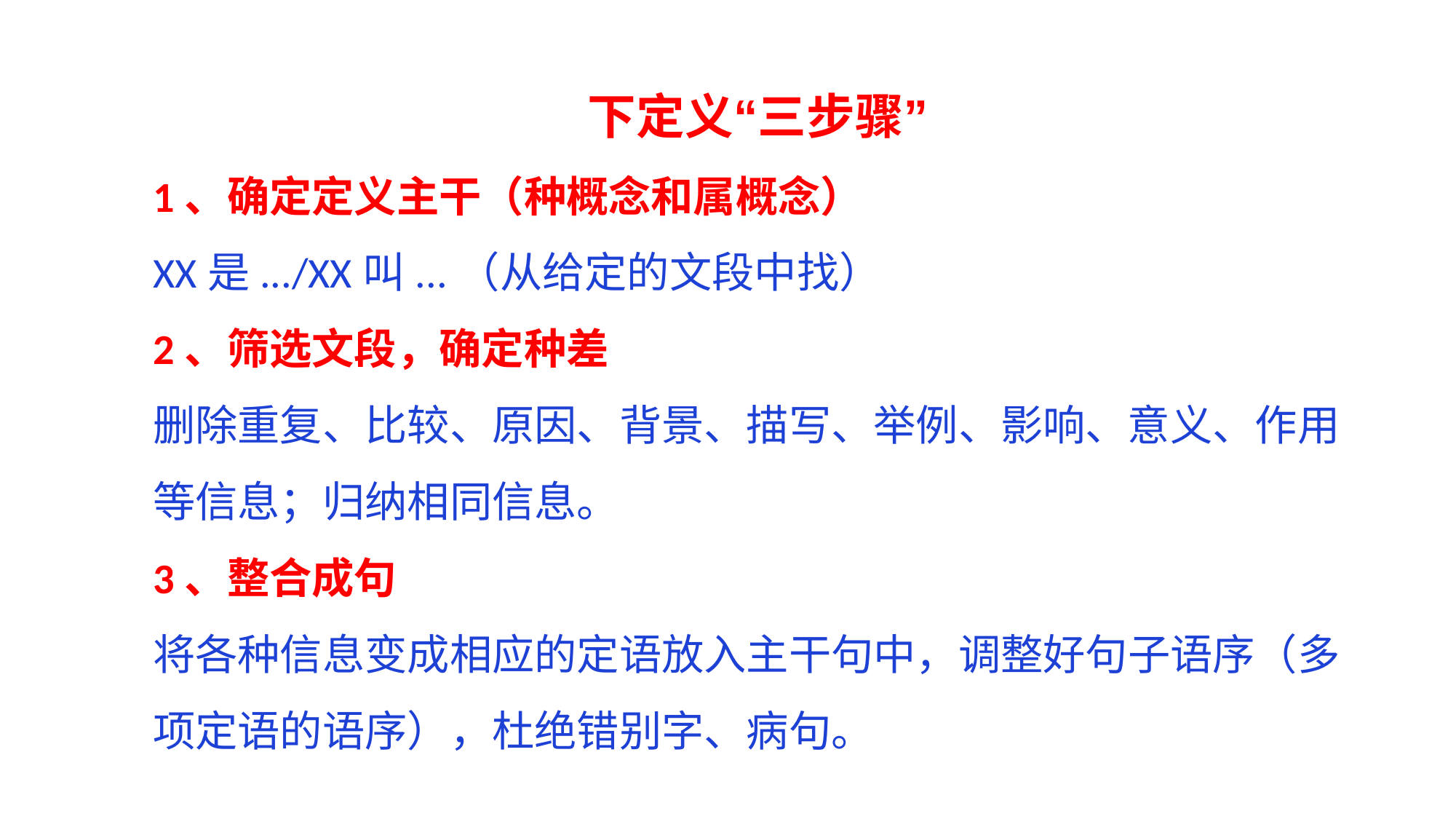

下定义“三步骤”
1、确定定义主干（种概念和属概念）
XX是.../XX叫...（从给定的文段中找）
2、筛选文段，确定种差
删除重复、比较、原因、背景、描写、举例、影响、意义、作用等信息；归纳相同信息。
3、整合成句
将各种信息变成相应的定语放入主干句中，调整好句子语序（多项定语的语序），杜绝错别字、病句。